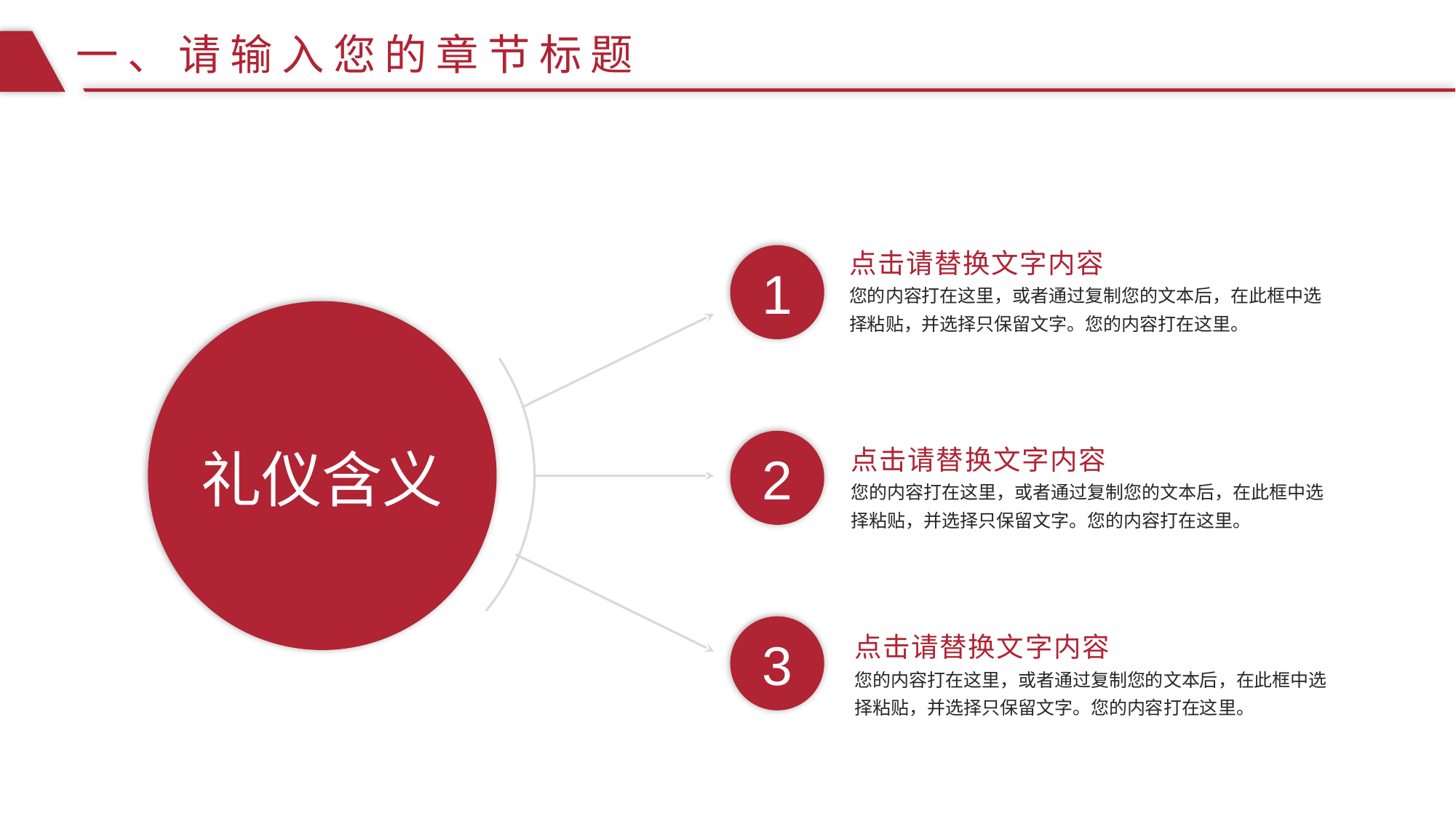

一、请输入您的章节标题

点击请替换文字内容
您的内容打在这里，或者通过复制您的文本后，在此框中选择粘贴，并选择只保留文字。您的内容打在这里。
1

礼仪含义

点击请替换文字内容
您的内容打在这里，或者通过复制您的文本后，在此框中选择粘贴，并选择只保留文字。您的内容打在这里。
2
3
点击请替换文字内容
您的内容打在这里，或者通过复制您的文本后，在此框中选择粘贴，并选择只保留文字。您的内容打在这里。